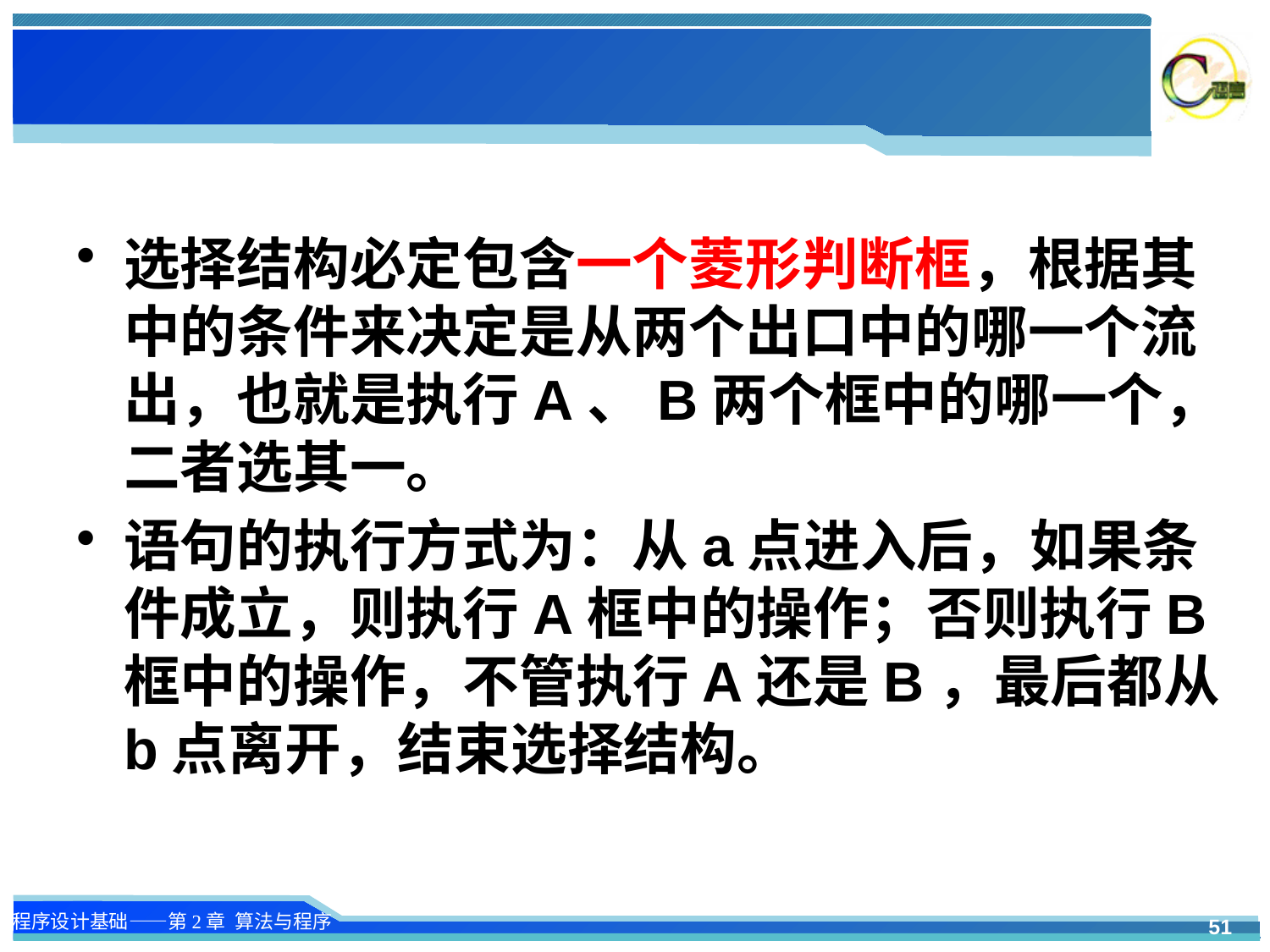

#
选择结构必定包含一个菱形判断框，根据其中的条件来决定是从两个出口中的哪一个流出，也就是执行A、B两个框中的哪一个，二者选其一。
语句的执行方式为：从a点进入后，如果条件成立，则执行A框中的操作；否则执行B框中的操作，不管执行A还是B，最后都从b点离开，结束选择结构。
51